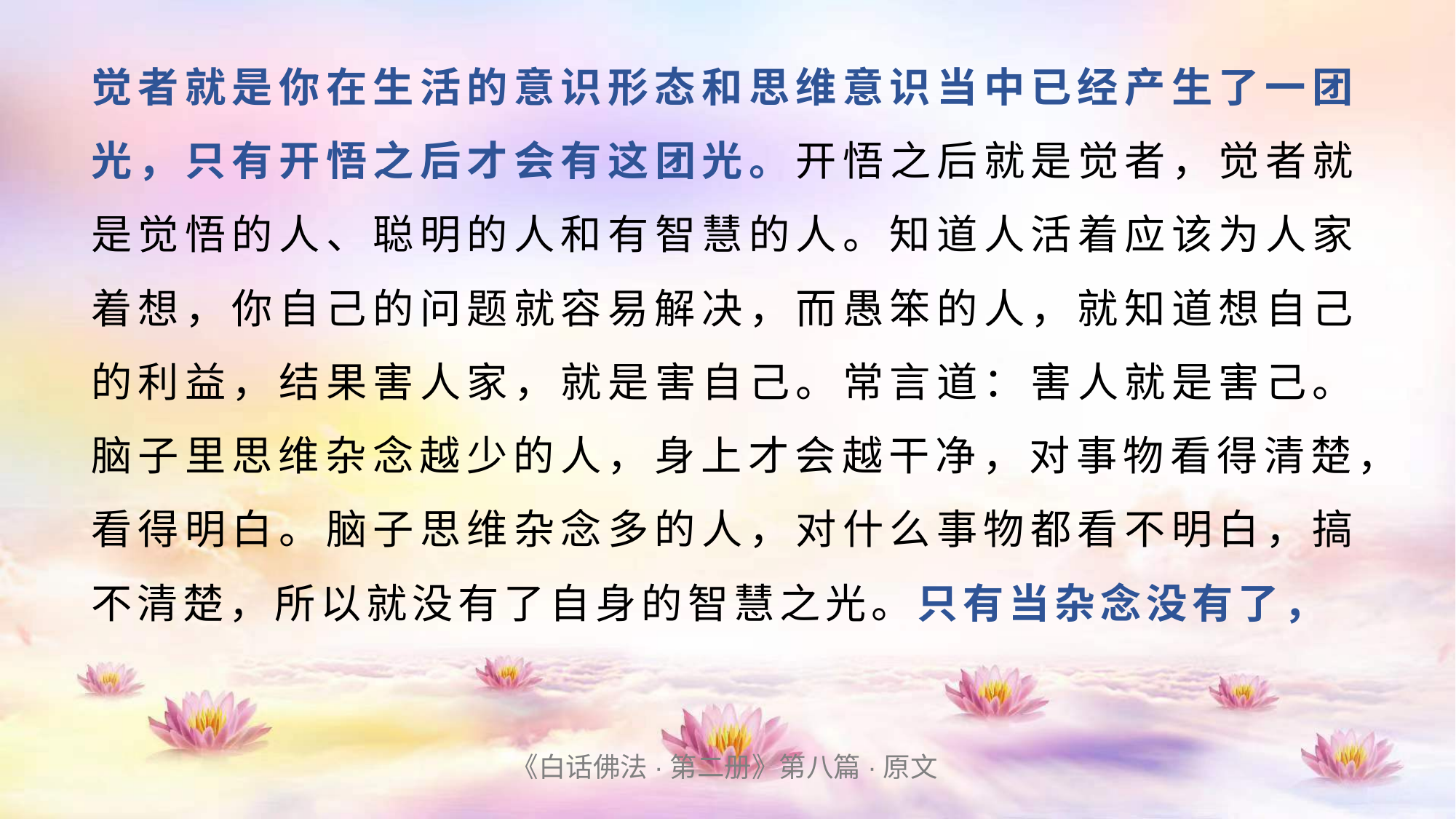

# 觉者就是你在生活的意识形态和思维意识当中已经产生了一团光，只有开悟之后才会有这团光。开悟之后就是觉者，觉者就是觉悟的人、聪明的人和有智慧的人。知道人活着应该为人家着想，你自己的问题就容易解决，而愚笨的人，就知道想自己的利益，结果害人家，就是害自己。常言道：害人就是害己。脑子里思维杂念越少的人，身上才会越干净，对事物看得清楚，看得明白。脑子思维杂念多的人，对什么事物都看不明白，搞不清楚，所以就没有了自身的智慧之光。只有当杂念没有了，
《白话佛法·第二册》第八篇·原文